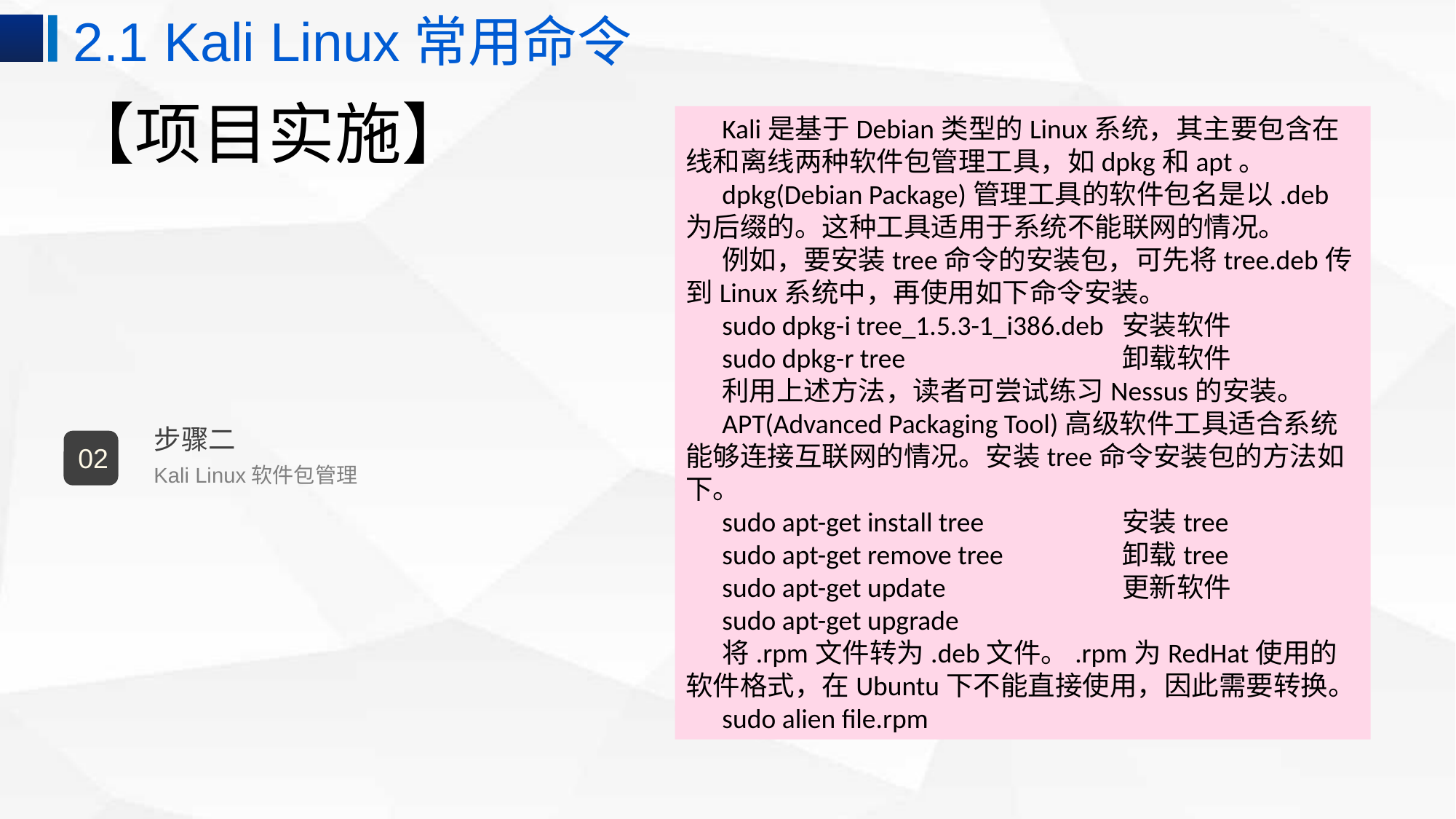

2.1 Kali Linux常用命令

# 【项目实施】
Kali是基于Debian类型的Linux系统，其主要包含在线和离线两种软件包管理工具，如dpkg和apt。
dpkg(Debian Package)管理工具的软件包名是以.deb为后缀的。这种工具适用于系统不能联网的情况。
例如，要安装tree命令的安装包，可先将tree.deb传到Linux系统中，再使用如下命令安装。
sudo dpkg-i tree_1.5.3-1_i386.deb	安装软件
sudo dpkg-r tree		卸载软件
利用上述方法，读者可尝试练习Nessus的安装。
APT(Advanced Packaging Tool)高级软件工具适合系统能够连接互联网的情况。安装tree命令安装包的方法如下。
sudo apt-get install tree		安装tree
sudo apt-get remove tree		卸载tree
sudo apt-get update		更新软件
sudo apt-get upgrade
将.rpm文件转为.deb文件。.rpm为RedHat使用的软件格式，在Ubuntu下不能直接使用，因此需要转换。
sudo alien file.rpm
步骤二

02
Kali Linux软件包管理